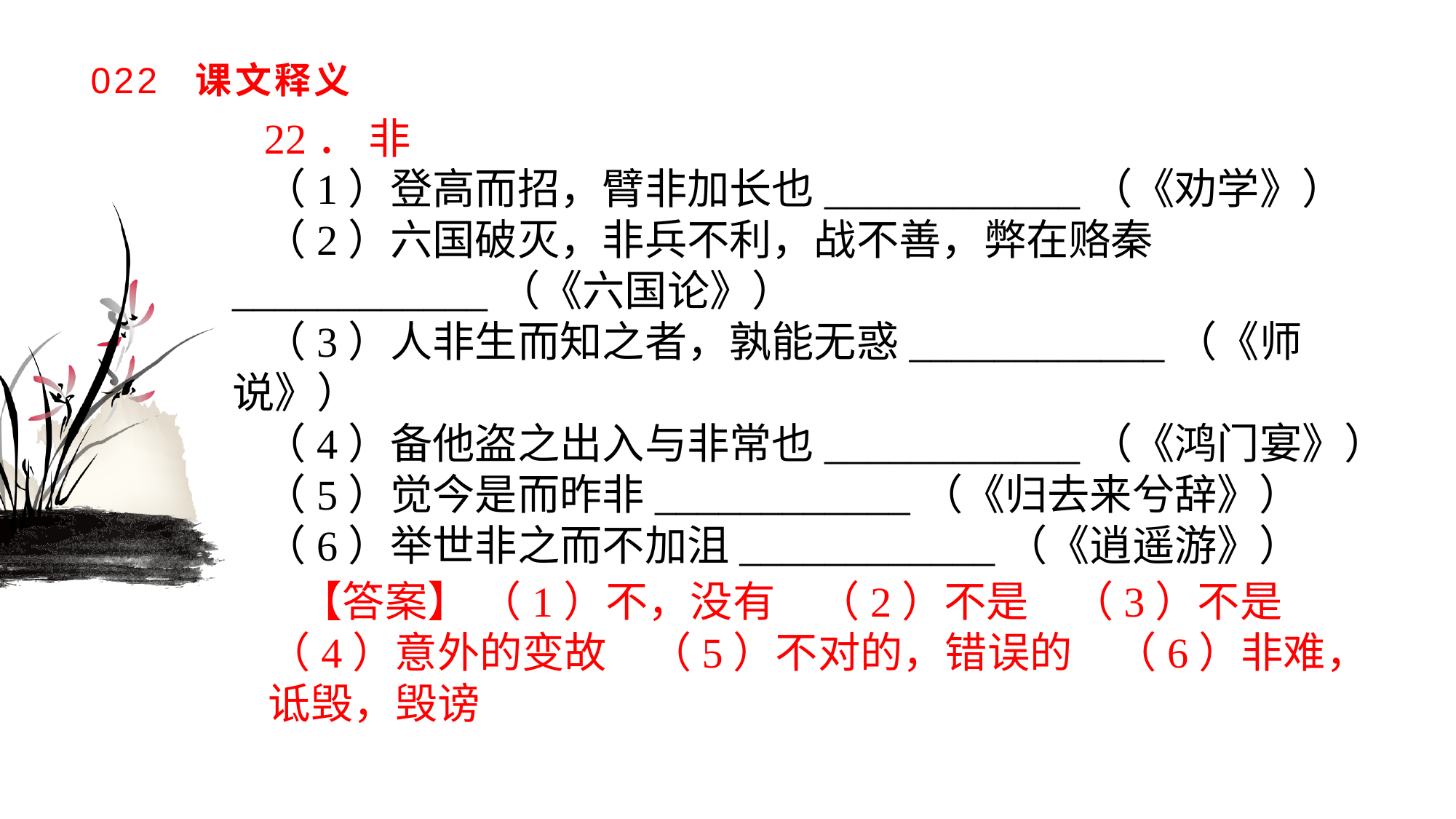

# 022  课文释义
22． 非
（1）登高而招，臂非加长也____________（《劝学》）（2）六国破灭，非兵不利，战不善，弊在赂秦____________（《六国论》）（3）人非生而知之者，孰能无惑____________（《师说》）（4）备他盗之出入与非常也____________（《鸿门宴》）（5）觉今是而昨非____________（《归去来兮辞》）（6）举世非之而不加沮____________（《逍遥游》）
【答案】 （1）不，没有　（2）不是　（3）不是　（4）意外的变故　（5）不对的，错误的　（6）非难，诋毁，毁谤